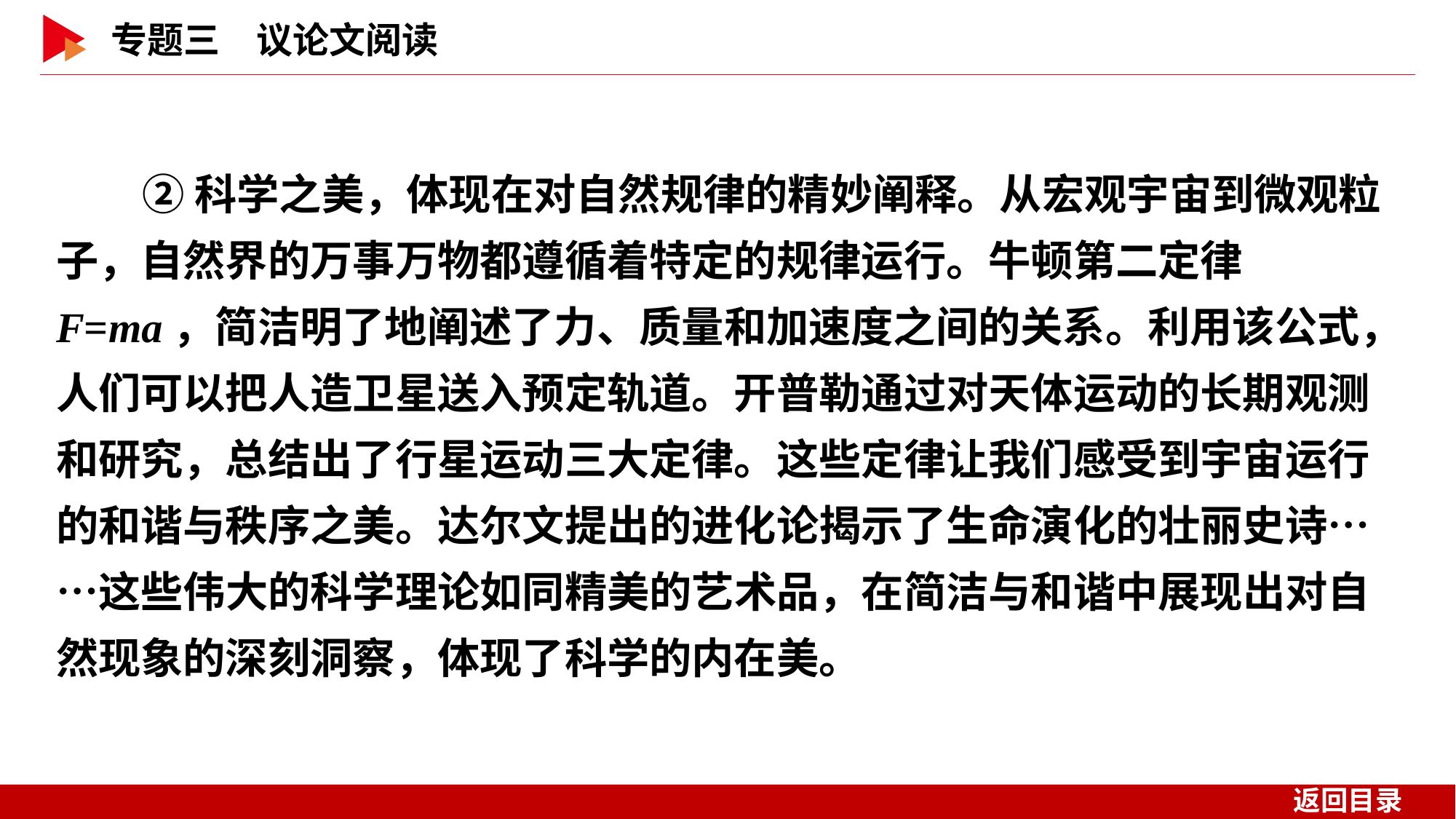

②科学之美，体现在对自然规律的精妙阐释。从宏观宇宙到微观粒子，自然界的万事万物都遵循着特定的规律运行。牛顿第二定律F=ma，简洁明了地阐述了力、质量和加速度之间的关系。利用该公式，人们可以把人造卫星送入预定轨道。开普勒通过对天体运动的长期观测和研究，总结出了行星运动三大定律。这些定律让我们感受到宇宙运行的和谐与秩序之美。达尔文提出的进化论揭示了生命演化的壮丽史诗……这些伟大的科学理论如同精美的艺术品，在简洁与和谐中展现出对自然现象的深刻洞察，体现了科学的内在美。